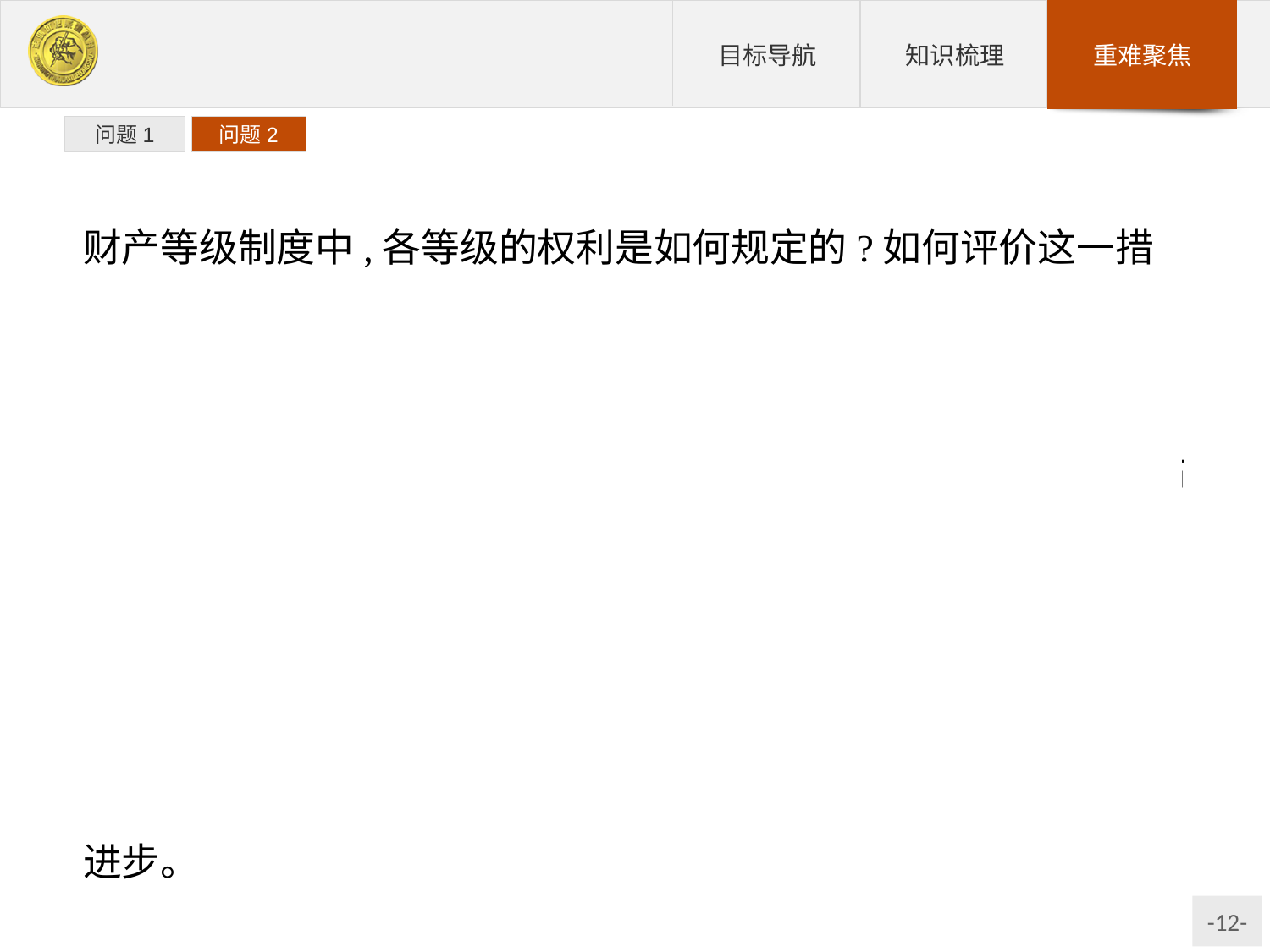

问题1
问题2
财产等级制度中,各等级的权利是如何规定的?如何评价这一措施?
(1)各等级权利:各等级的权利不同,第一、第二等级能担任执政官等高级官职;第三等级可以出任低级官职;第四等级有选举权而无被选举权,无权担任公职。另外,雅典的各级官职都是无津贴或津贴很少,这种制度也限制了无财产或财产少的人出任官职。
(2)评价:由于确定等级的标准是财产的多少,财产越多等级越高的公民,享受的权利就越多。因此,这一制度并未实现公民之间的真正平等。而新兴的工商业奴隶主可以凭借自己的私有财产跻身城邦政权。这就打破了贵族依据世袭特权垄断官职的局面,为非贵族出身的工商业奴隶主开辟了参政议政的途径,这是历史的进步。